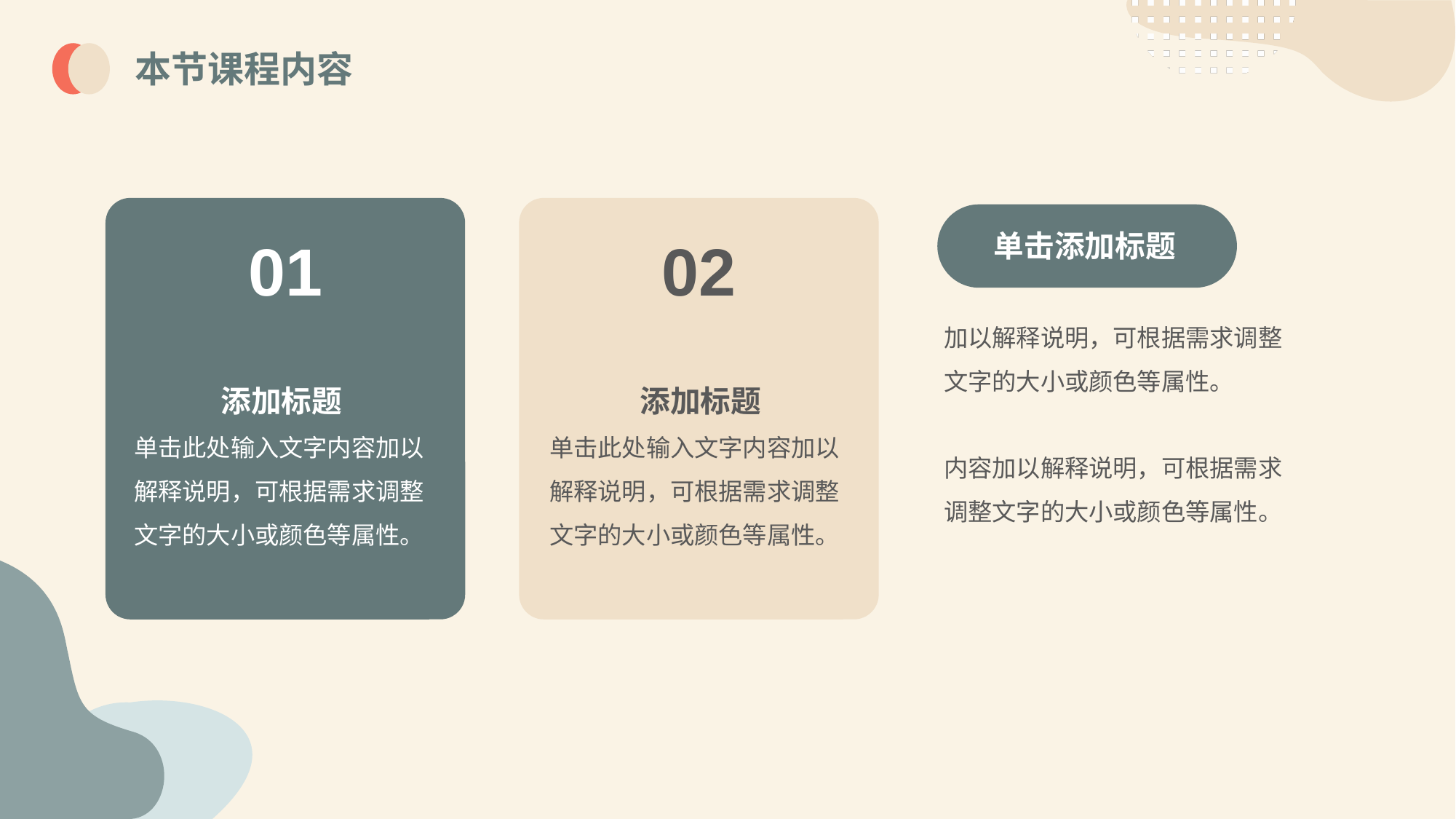

本节课程内容

01
添加标题
单击此处输入文字内容加以解释说明，可根据需求调整文字的大小或颜色等属性。

02
添加标题
单击此处输入文字内容加以解释说明，可根据需求调整文字的大小或颜色等属性。

单击添加标题
加以解释说明，可根据需求调整文字的大小或颜色等属性。

内容加以解释说明，可根据需求调整文字的大小或颜色等属性。